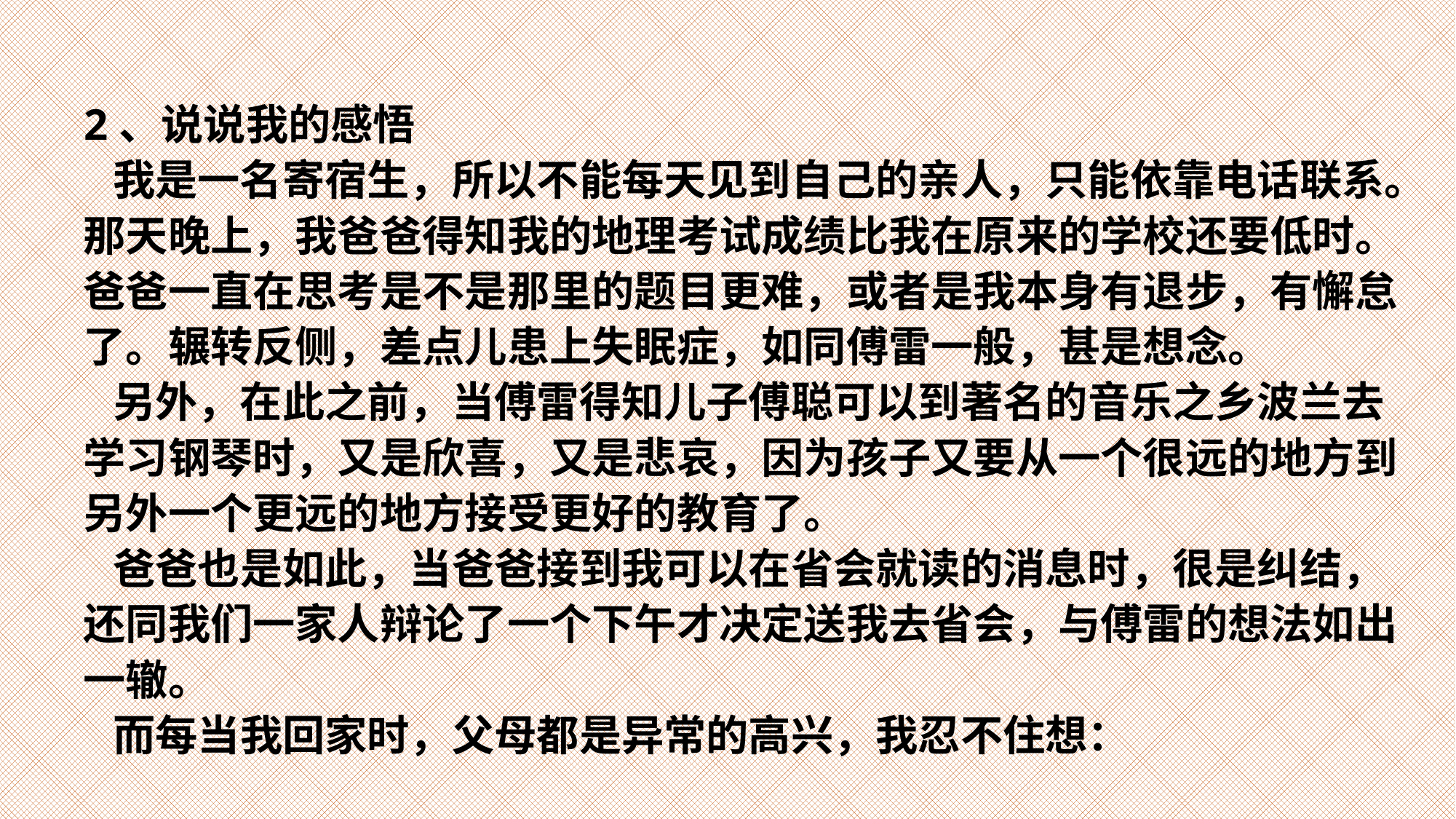

2、说说我的感悟
  我是一名寄宿生，所以不能每天见到自己的亲人，只能依靠电话联系。那天晚上，我爸爸得知我的地理考试成绩比我在原来的学校还要低时。爸爸一直在思考是不是那里的题目更难，或者是我本身有退步，有懈怠了。辗转反侧，差点儿患上失眠症，如同傅雷一般，甚是想念。
  另外，在此之前，当傅雷得知儿子傅聪可以到著名的音乐之乡波兰去学习钢琴时，又是欣喜，又是悲哀，因为孩子又要从一个很远的地方到另外一个更远的地方接受更好的教育了。
  爸爸也是如此，当爸爸接到我可以在省会就读的消息时，很是纠结，还同我们一家人辩论了一个下午才决定送我去省会，与傅雷的想法如出一辙。
  而每当我回家时，父母都是异常的高兴，我忍不住想：